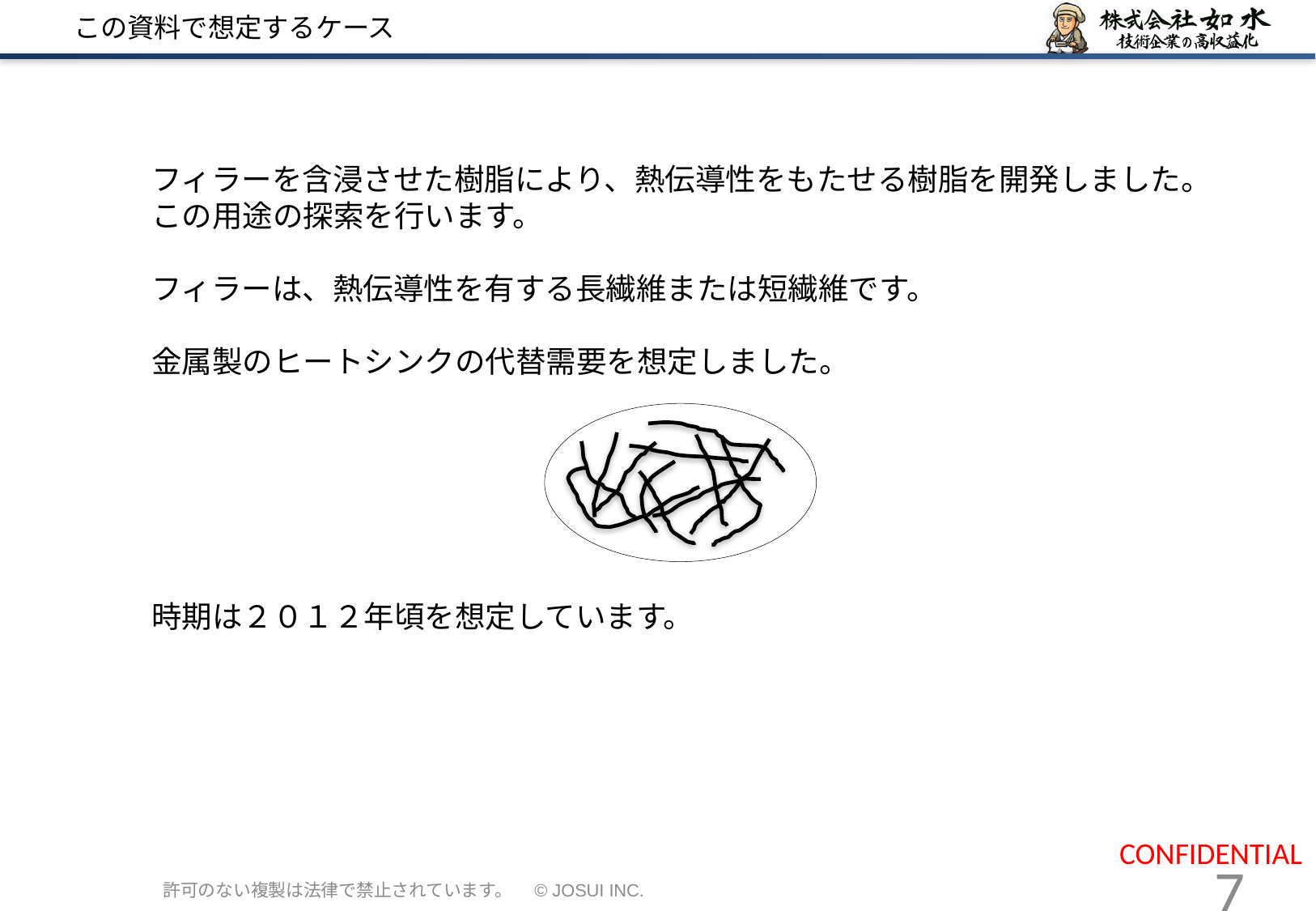

# この資料で想定するケース
フィラーを含浸させた樹脂により、熱伝導性をもたせる樹脂を開発しました。
この用途の探索を行います。

フィラーは、熱伝導性を有する長繊維または短繊維です。

金属製のヒートシンクの代替需要を想定しました。

時期は２０１２年頃を想定しています。

許可のない複製は法律で禁止されています。　© JOSUI INC.
7